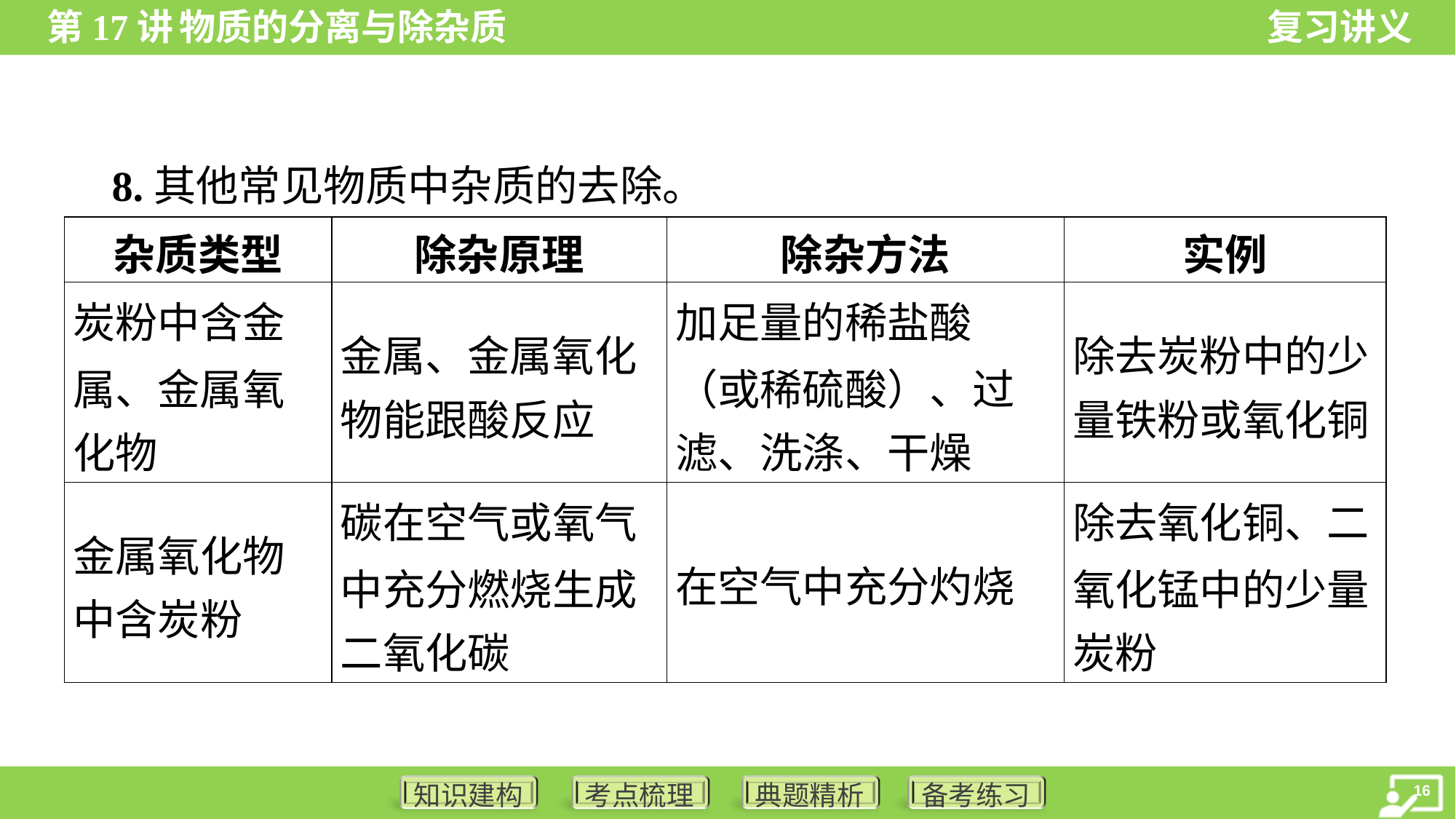

8.其他常见物质中杂质的去除。
| 杂质类型 | 除杂原理 | 除杂方法 | 实例 |
| --- | --- | --- | --- |
| 炭粉中含金 属、金属氧 化物 | 金属、金属氧化 物能跟酸反应 | 加足量的稀盐酸 （或稀硫酸）、过 滤、洗涤、干燥 | 除去炭粉中的少 量铁粉或氧化铜 |
| 金属氧化物 中含炭粉 | 碳在空气或氧气 中充分燃烧生成 二氧化碳 | 在空气中充分灼烧 | 除去氧化铜、二 氧化锰中的少量 炭粉 |